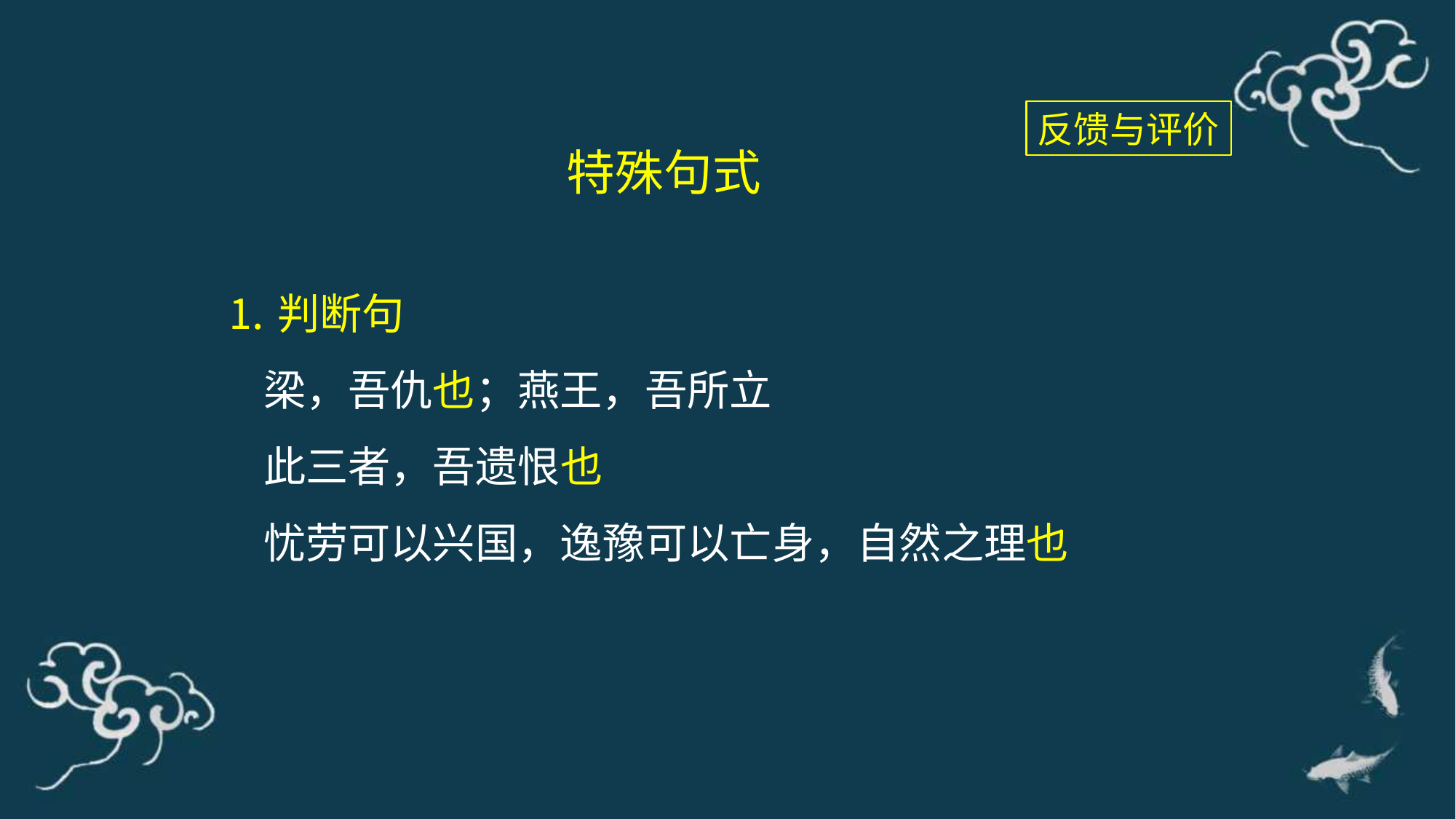

反馈与评价
特殊句式
⒈判断句
   梁，吾仇也；燕王，吾所立
   此三者，吾遗恨也
   忧劳可以兴国，逸豫可以亡身，自然之理也